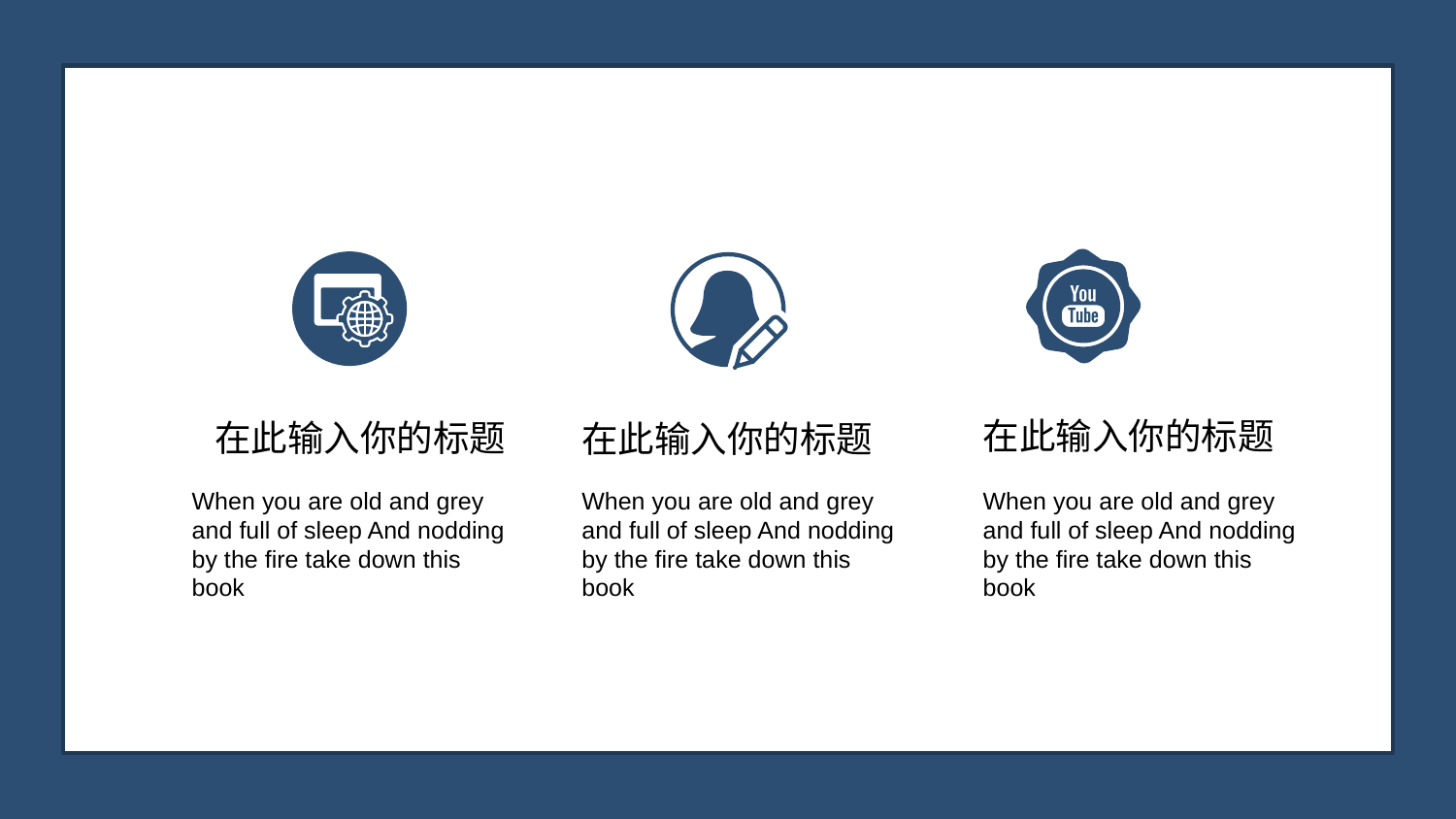

在此输入你的标题
在此输入你的标题
在此输入你的标题
在此输入你的标题
在此输入你的标题
When you are old and grey and full of sleep And nodding by the fire take down this book
When you are old and grey and full of sleep And nodding by the fire take down this book
When you are old and grey and full of sleep And nodding by the fire take down this book